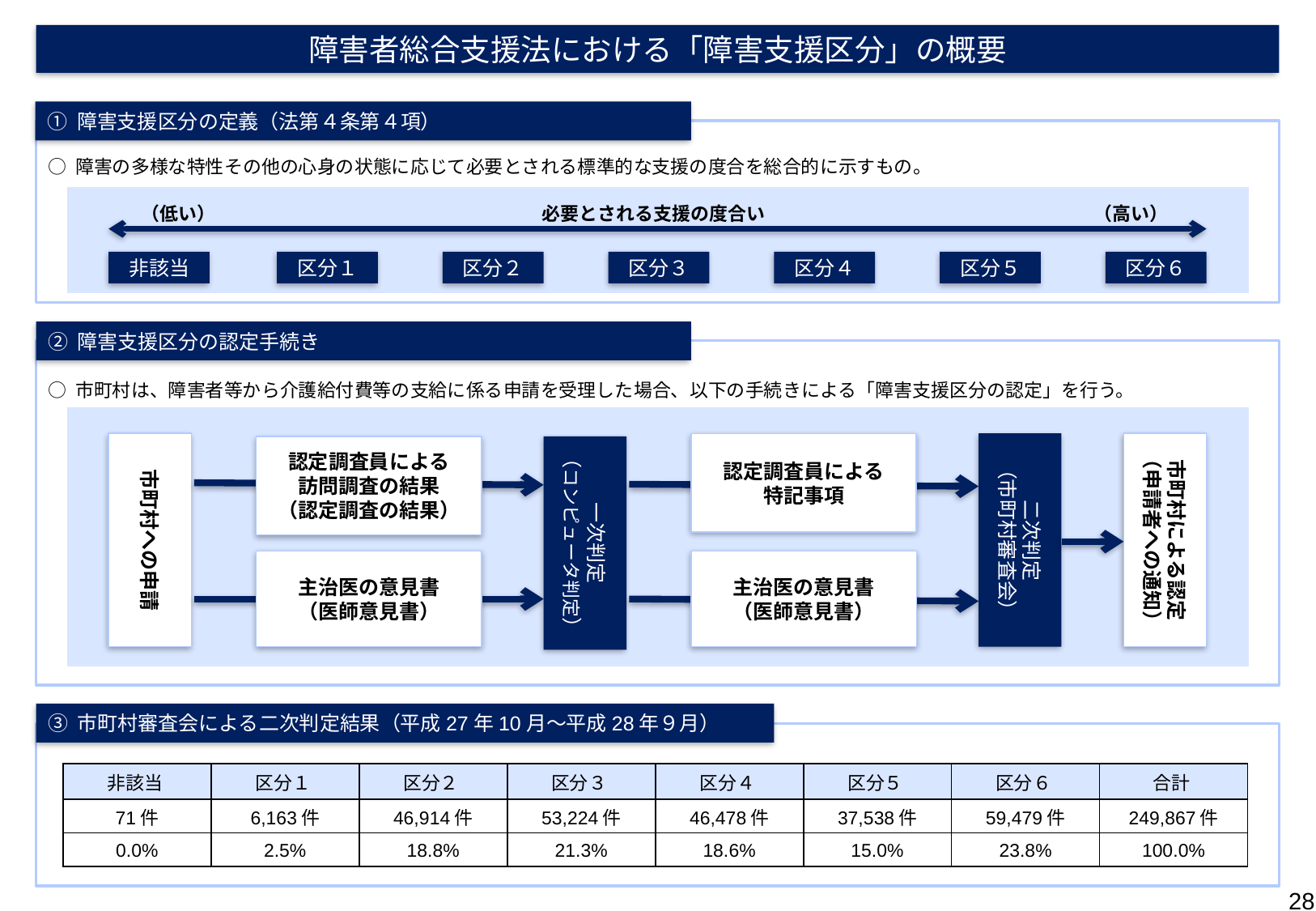

障害者総合支援法における「障害支援区分」の概要
① 障害支援区分の定義（法第４条第４項）

○ 障害の多様な特性その他の心身の状態に応じて必要とされる標準的な支援の度合を総合的に示すもの。

（低い）
必要とされる支援の度合い
（高い）
非該当
区分１
区分２
区分３
区分４
区分５
区分６
② 障害支援区分の認定手続き

○ 市町村は、障害者等から介護給付費等の支給に係る申請を受理した場合、以下の手続きによる「障害支援区分の認定」を行う。

市町村への申請
認定調査員による
特記事項
二次判定
（市町村審査会）
市町村による認定
（申請者への通知）
認定調査員による
訪問調査の結果
（認定調査の結果）
一次判定
（コンピュータ判定）
主治医の意見書
（医師意見書）
主治医の意見書
（医師意見書）
③ 市町村審査会による二次判定結果（平成27年10月～平成28年９月）

| 非該当 | 区分１ | 区分２ | 区分３ | 区分４ | 区分５ | 区分６ | 合計 |
| --- | --- | --- | --- | --- | --- | --- | --- |
| 71件 | 6,163件 | 46,914件 | 53,224件 | 46,478件 | 37,538件 | 59,479件 | 249,867件 |
| 0.0% | 2.5% | 18.8% | 21.3% | 18.6% | 15.0% | 23.8% | 100.0% |
28